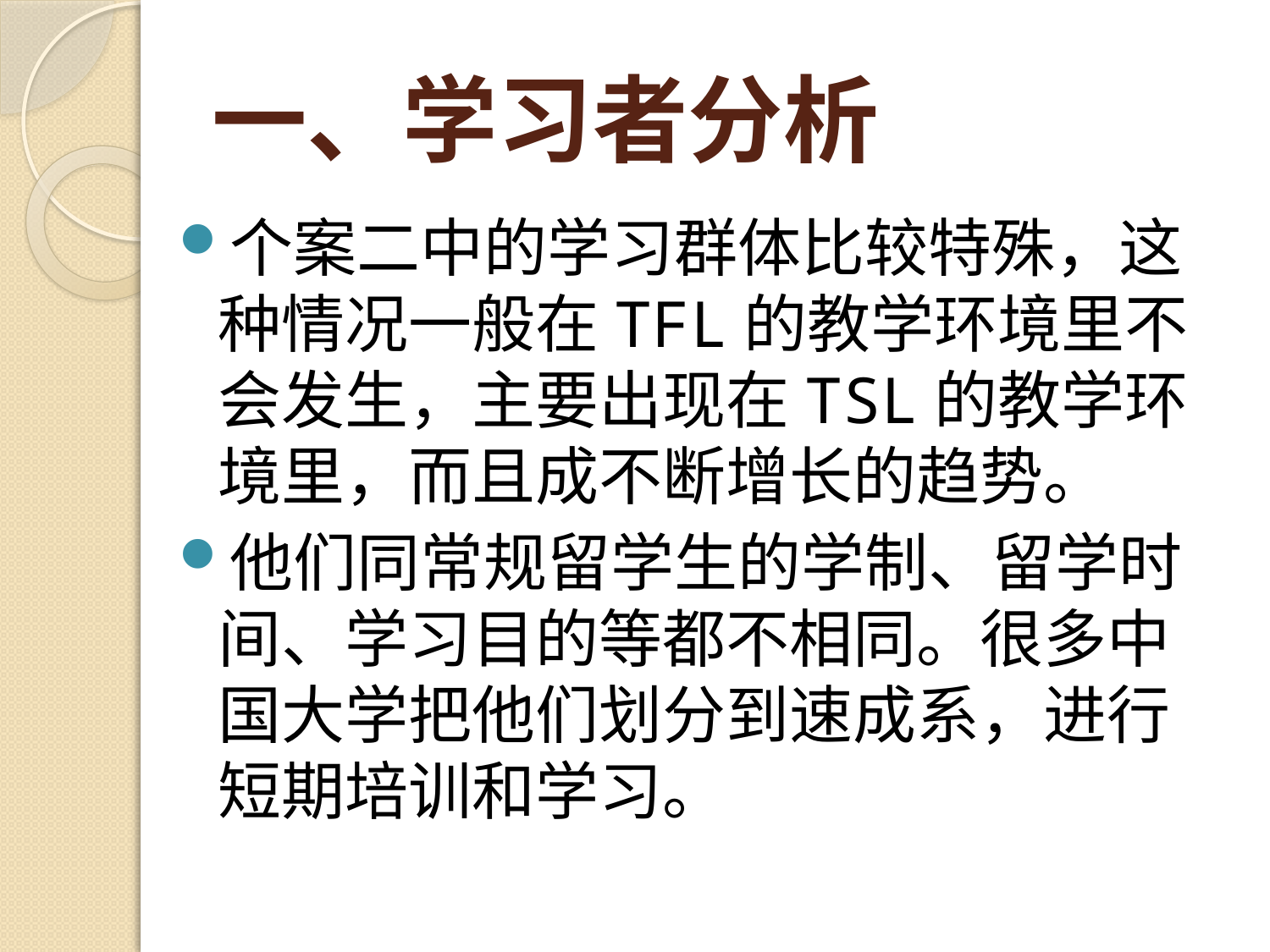

# 一、学习者分析
个案二中的学习群体比较特殊，这种情况一般在TFL的教学环境里不会发生，主要出现在TSL的教学环境里，而且成不断增长的趋势。
他们同常规留学生的学制、留学时间、学习目的等都不相同。很多中国大学把他们划分到速成系，进行短期培训和学习。